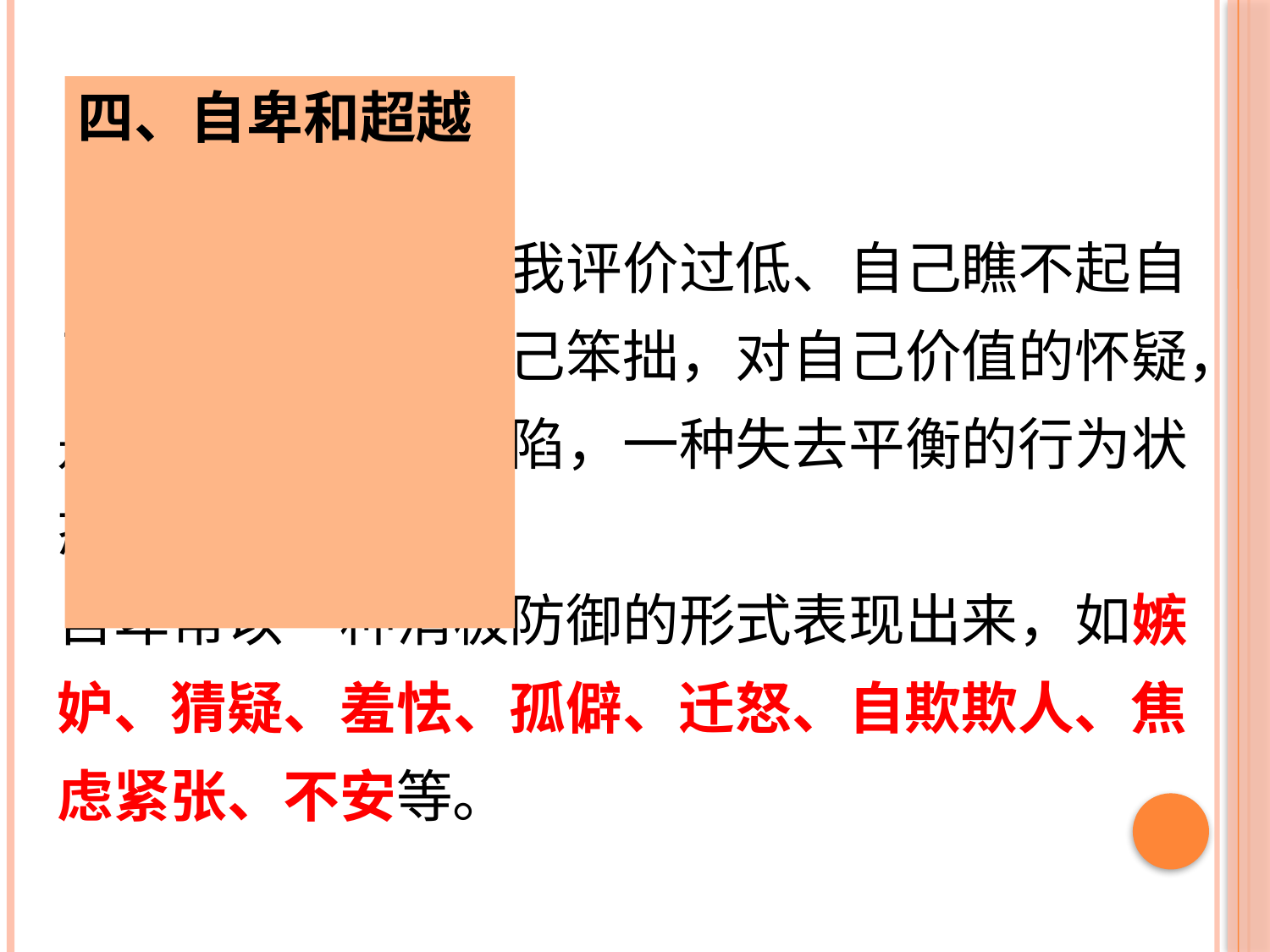

四、自卑和超越
自卑，就是一种自我评价过低、自己瞧不起自己的感觉，担心自己笨拙，对自己价值的怀疑，是一种人格上的缺陷，一种失去平衡的行为状态。
自卑常以一种消极防御的形式表现出来，如嫉妒、猜疑、羞怯、孤僻、迁怒、自欺欺人、焦虑紧张、不安等。